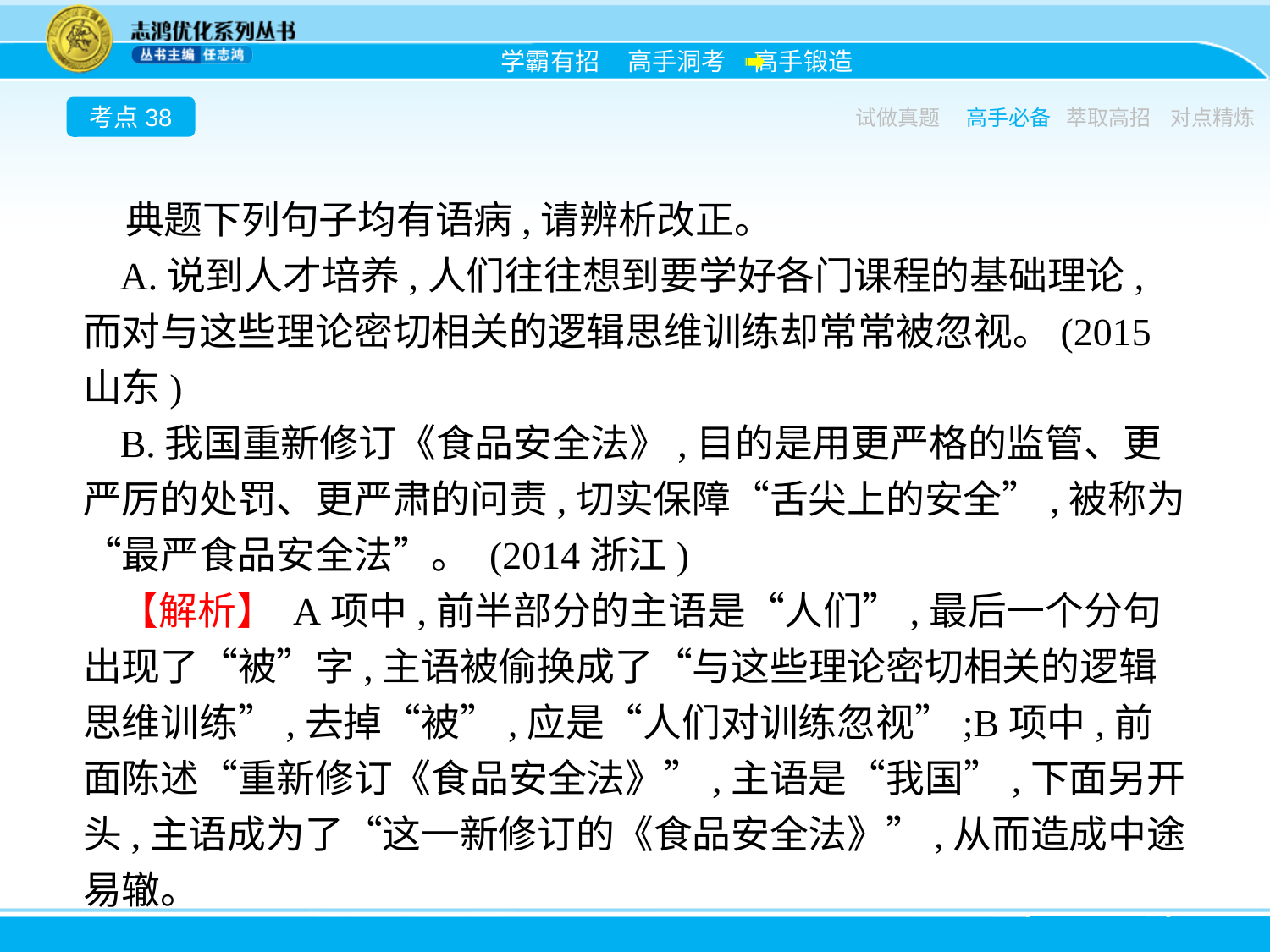

考点38
试做真题
高手必备
萃取高招
对点精炼
典题下列句子均有语病,请辨析改正。
A.说到人才培养,人们往往想到要学好各门课程的基础理论,而对与这些理论密切相关的逻辑思维训练却常常被忽视。(2015山东)
B.我国重新修订《食品安全法》,目的是用更严格的监管、更严厉的处罚、更严肃的问责,切实保障“舌尖上的安全”,被称为“最严食品安全法”。 (2014浙江)
【解析】 A项中,前半部分的主语是“人们”,最后一个分句出现了“被”字,主语被偷换成了“与这些理论密切相关的逻辑思维训练”,去掉“被”,应是“人们对训练忽视”;B项中,前面陈述“重新修订《食品安全法》”,主语是“我国”,下面另开头,主语成为了“这一新修订的《食品安全法》”,从而造成中途易辙。